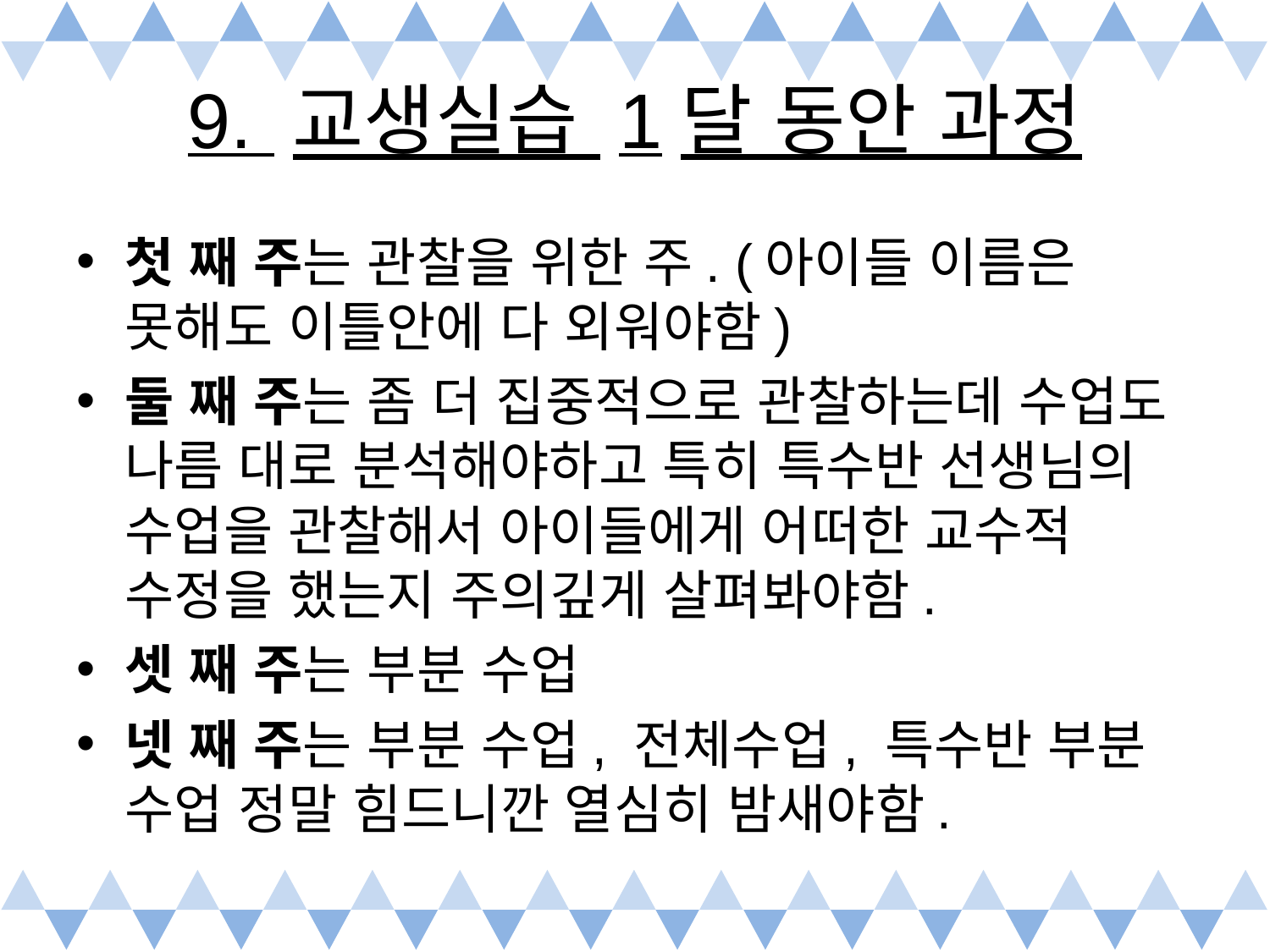

# 9. 교생실습 1달 동안 과정
첫 째 주는 관찰을 위한 주. (아이들 이름은 못해도 이틀안에 다 외워야함)
둘 째 주는 좀 더 집중적으로 관찰하는데 수업도 나름 대로 분석해야하고 특히 특수반 선생님의 수업을 관찰해서 아이들에게 어떠한 교수적 수정을 했는지 주의깊게 살펴봐야함.
셋 째 주는 부분 수업
넷 째 주는 부분 수업, 전체수업, 특수반 부분 수업 정말 힘드니깐 열심히 밤새야함.